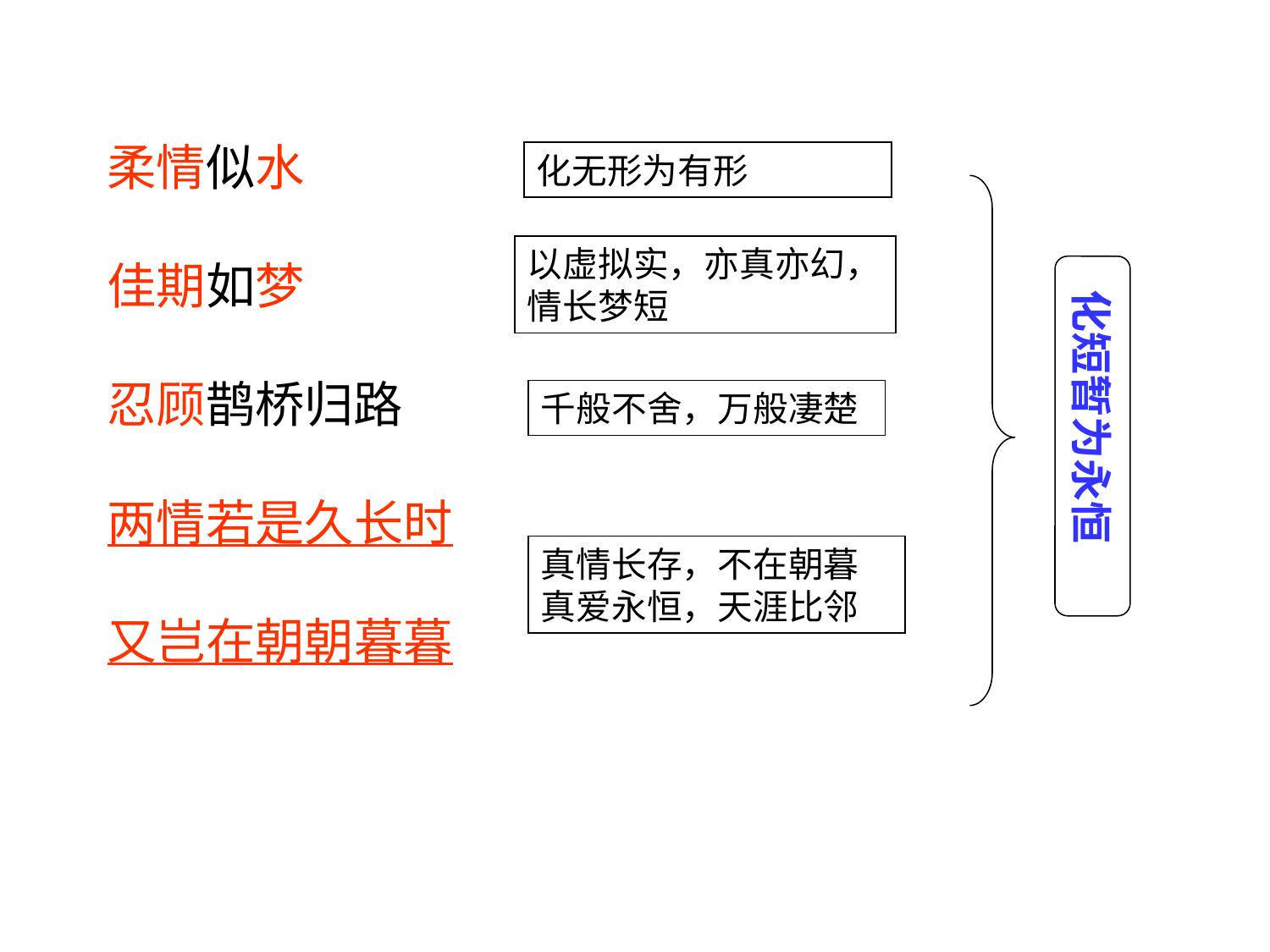

柔情似水

佳期如梦

忍顾鹊桥归路

两情若是久长时

又岂在朝朝暮暮
化无形为有形

以虚拟实，亦真亦幻，情长梦短

化短暂为永恒
千般不舍，万般凄楚

真情长存，不在朝暮真爱永恒，天涯比邻